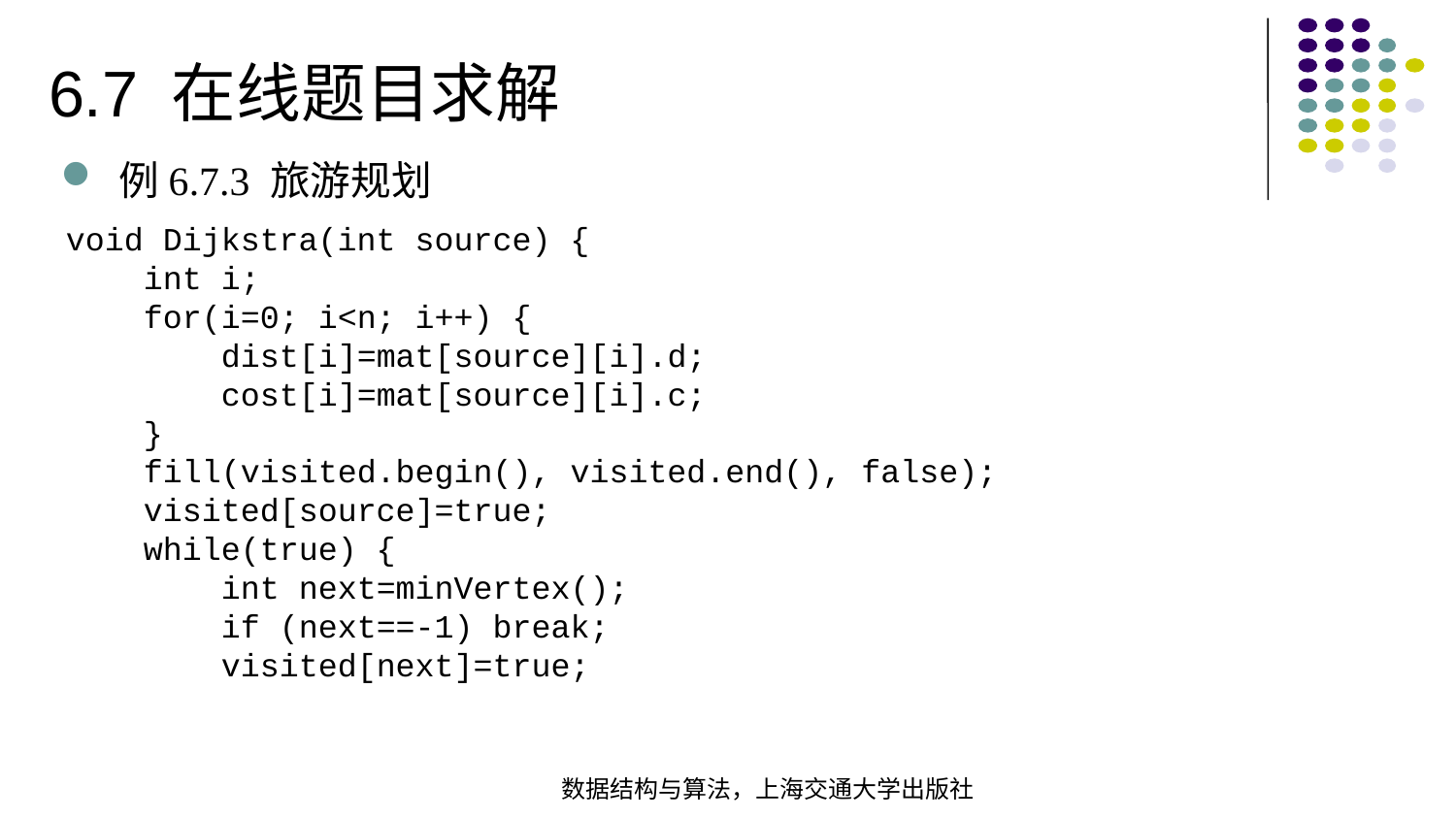

6.7 在线题目求解
例6.7.3 旅游规划
void Dijkstra(int source) {    int i;    for(i=0; i<n; i++) {        dist[i]=mat[source][i].d;        cost[i]=mat[source][i].c;    }    fill(visited.begin(), visited.end(), false);    visited[source]=true;    while(true) {        int next=minVertex();        if (next==-1) break;        visited[next]=true;